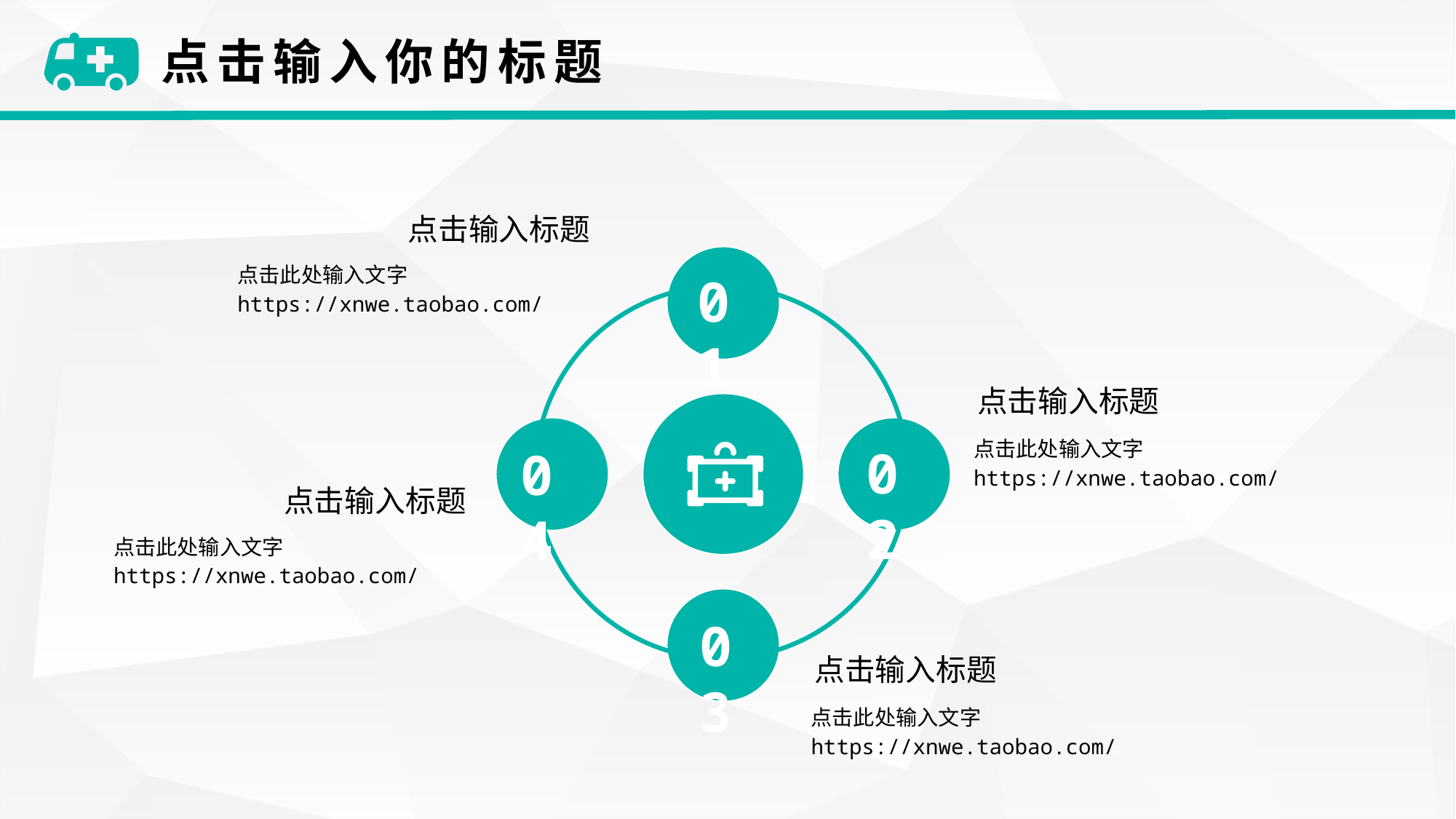

点击输入你的标题

点击输入标题
点击此处输入文字 https://xnwe.taobao.com/

01
02
04

03
点击输入标题
点击此处输入文字 https://xnwe.taobao.com/
点击输入标题
点击此处输入文字 https://xnwe.taobao.com/
点击输入标题
点击此处输入文字 https://xnwe.taobao.com/